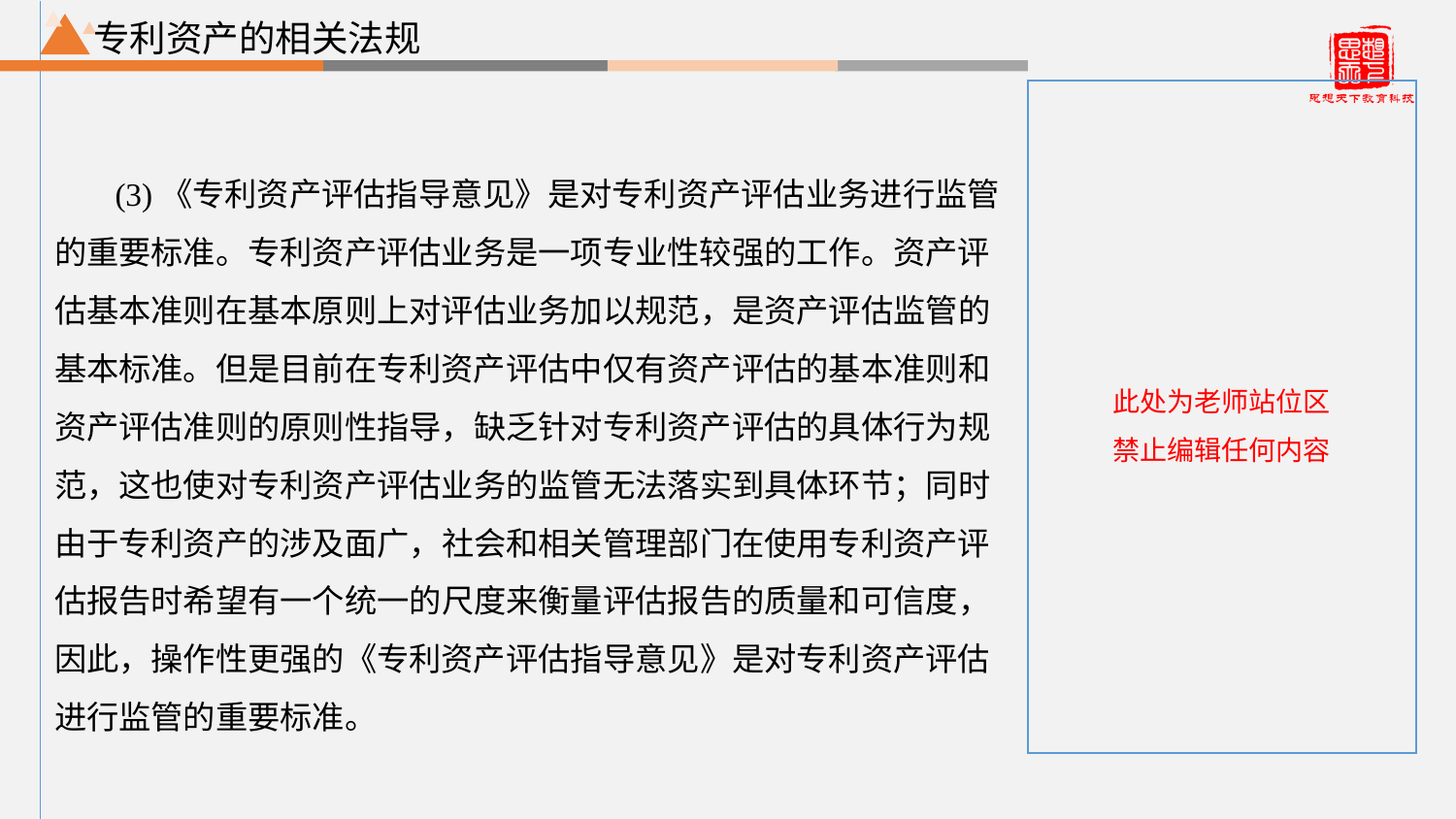

专利资产的相关法规
(3)《专利资产评估指导意见》是对专利资产评估业务进行监管的重要标准。专利资产评估业务是一项专业性较强的工作。资产评估基本准则在基本原则上对评估业务加以规范，是资产评估监管的基本标准。但是目前在专利资产评估中仅有资产评估的基本准则和资产评估准则的原则性指导，缺乏针对专利资产评估的具体行为规范，这也使对专利资产评估业务的监管无法落实到具体环节；同时由于专利资产的涉及面广，社会和相关管理部门在使用专利资产评估报告时希望有一个统一的尺度来衡量评估报告的质量和可信度，因此，操作性更强的《专利资产评估指导意见》是对专利资产评估进行监管的重要标准。
32